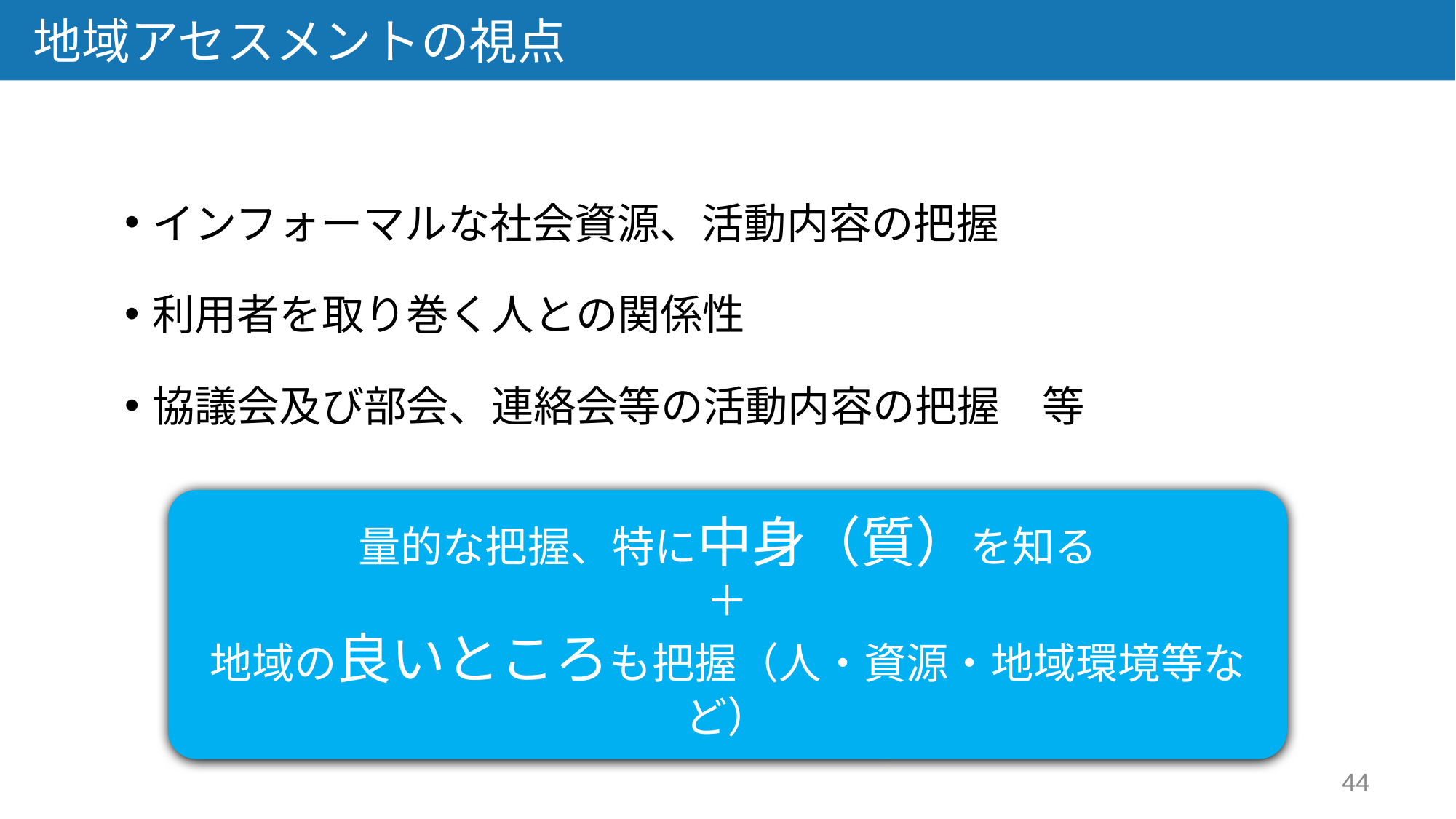

地域アセスメントの視点
インフォーマルな社会資源、活動内容の把握
利用者を取り巻く人との関係性
協議会及び部会、連絡会等の活動内容の把握　等

量的な把握、特に中身（質）を知る
＋
地域の良いところも把握（人・資源・地域環境等など）
44